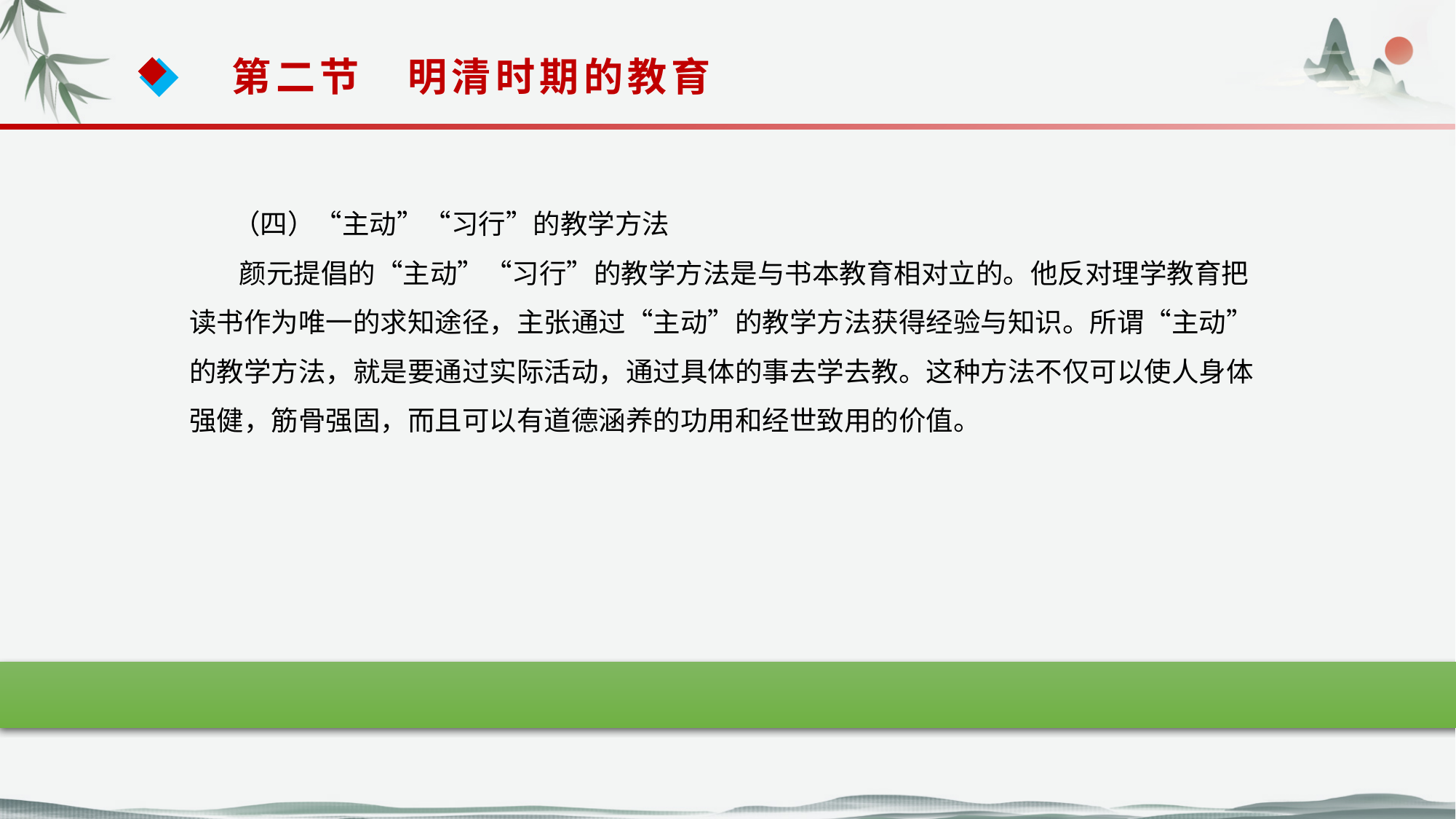

第二节　明清时期的教育

      （四）“主动”“习行”的教学方法
       颜元提倡的“主动”“习行”的教学方法是与书本教育相对立的。他反对理学教育把读书作为唯一的求知途径，主张通过“主动”的教学方法获得经验与知识。所谓“主动”的教学方法，就是要通过实际活动，通过具体的事去学去教。这种方法不仅可以使人身体强健，筋骨强固，而且可以有道德涵养的功用和经世致用的价值。